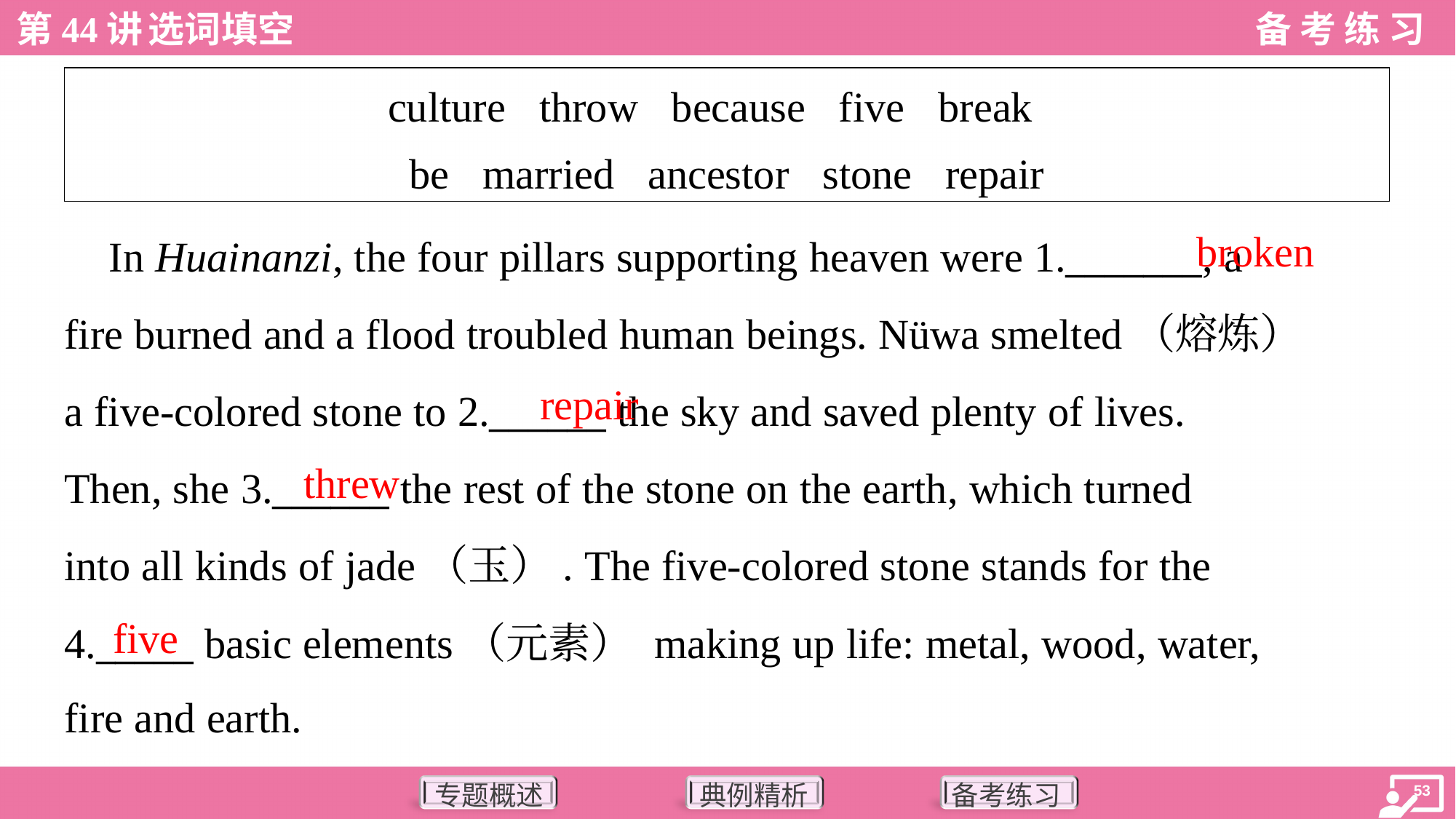

| culture throw because five break be married ancestor stone repair |
| --- |
broken
    In Huainanzi, the four pillars supporting heaven were 1._______, a
fire burned and a flood troubled human beings. Nüwa smelted（熔炼）
a five-colored stone to 2.______ the sky and saved plenty of lives.
Then, she 3.______ the rest of the stone on the earth, which turned
into all kinds of jade（玉）. The five-colored stone stands for the
4._____ basic elements（元素） making up life: metal, wood, water,
fire and earth.
repair
threw
five